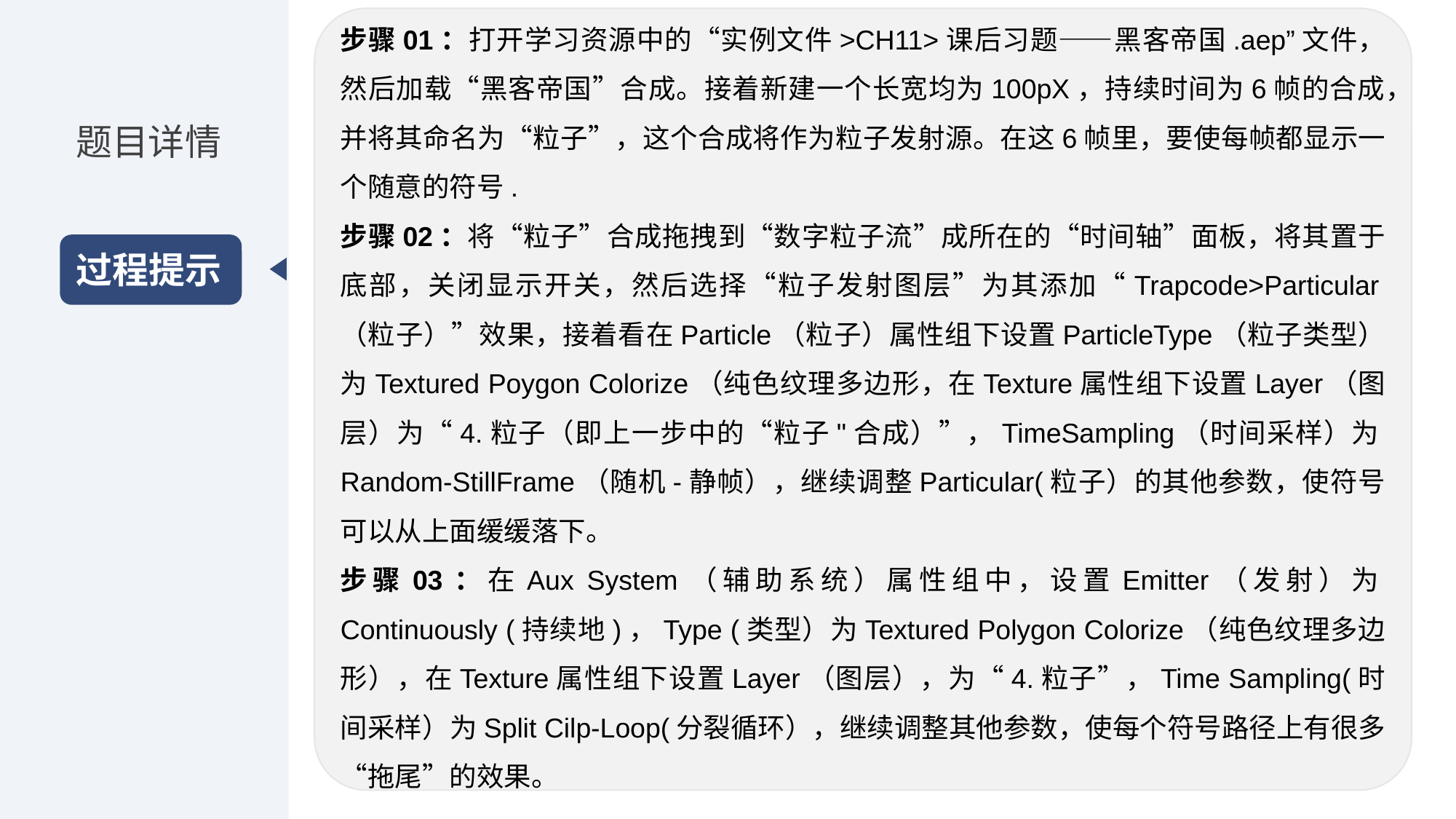

步骤01：打开学习资源中的“实例文件>CH11>课后习题——黑客帝国.aep”文件，然后加载“黑客帝国”合成。接着新建一个长宽均为100pX，持续时间为6帧的合成，并将其命名为“粒子”，这个合成将作为粒子发射源。在这6帧里，要使每帧都显示一个随意的符号.
步骤02：将“粒子”合成拖拽到“数字粒子流”成所在的“时间轴”面板，将其置于底部，关闭显示开关，然后选择“粒子发射图层”为其添加“Trapcode>Particular（粒子）”效果，接着看在Particle（粒子）属性组下设置ParticleType（粒子类型）为Textured Poygon Colorize（纯色纹理多边形，在Texture属性组下设置Layer（图层）为“4.粒子（即上一步中的“粒子"合成）”，TimeSampling（时间采样）为Random-StillFrame（随机-静帧），继续调整Particular(粒子）的其他参数，使符号可以从上面缓缓落下。
步骤03：在Aux System（辅助系统）属性组中，设置Emitter（发射）为Continuously (持续地)，Type (类型）为Textured Polygon Colorize（纯色纹理多边形），在Texture属性组下设置Layer（图层），为“4.粒子”，Time Sampling(时间采样）为Split Cilp-Loop(分裂循环），继续调整其他参数，使每个符号路径上有很多“拖尾”的效果。
题目详情

过程提示